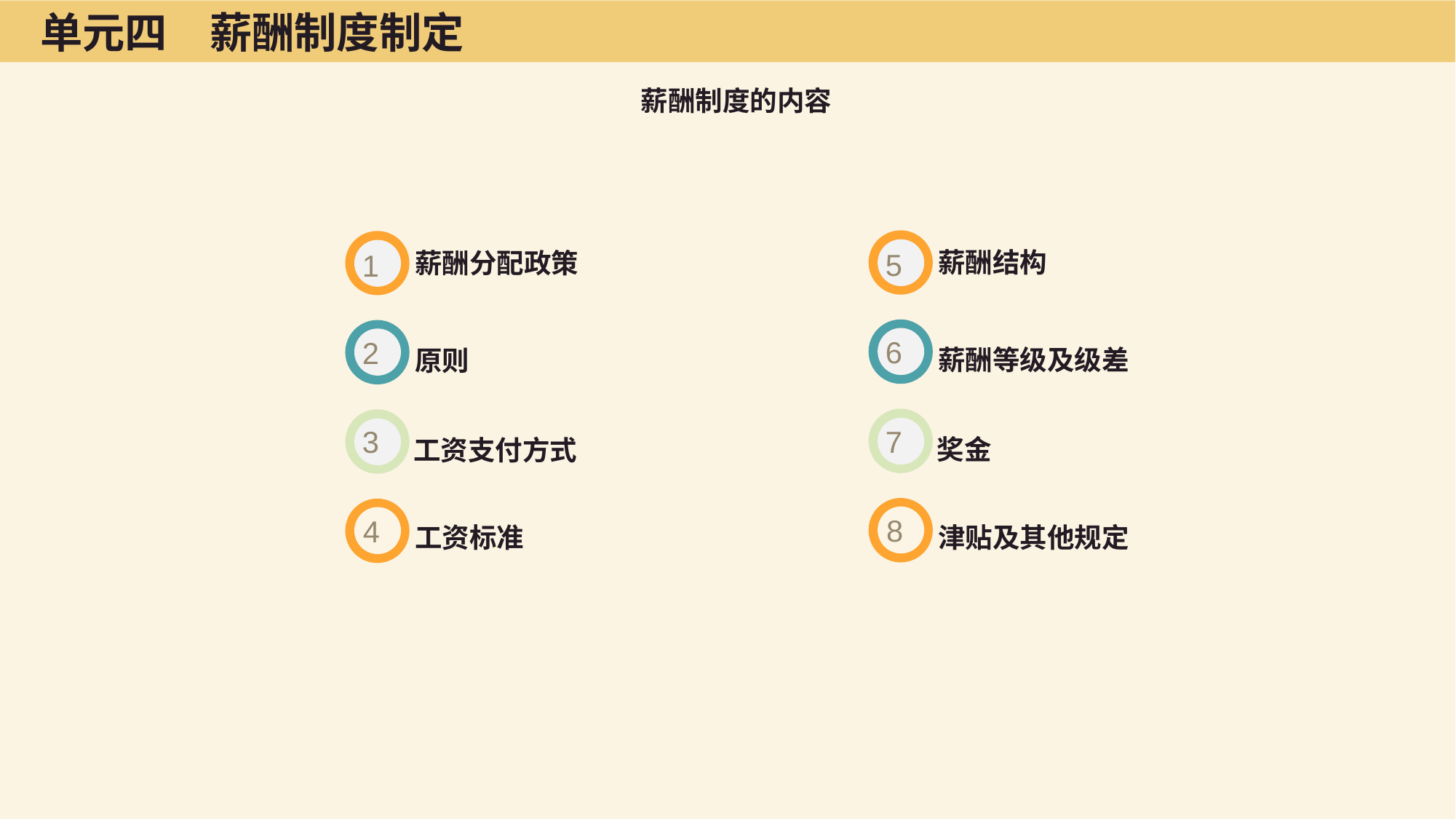

单元四　薪酬制度制定
薪酬制度的内容

5
薪酬结构

1
薪酬分配政策

6

2

薪酬等级及级差
原则

7

3

奖金
工资支付方式

8

4

津贴及其他规定
工资标准